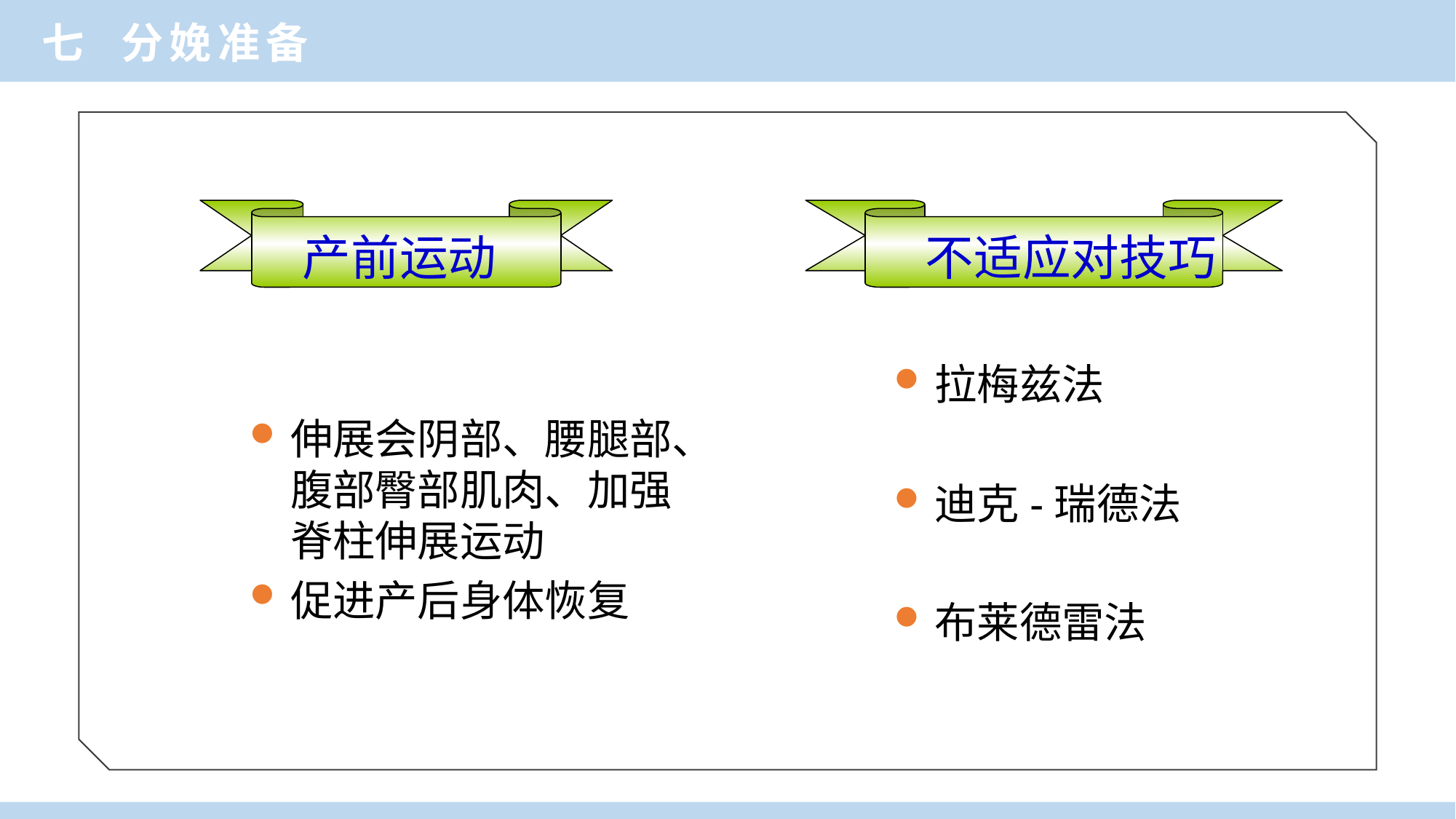

七  分娩准备

产前运动

不适应对技巧
拉梅兹法

迪克-瑞德法

布莱德雷法
伸展会阴部、腰腿部、腹部臀部肌肉、加强脊柱伸展运动
促进产后身体恢复